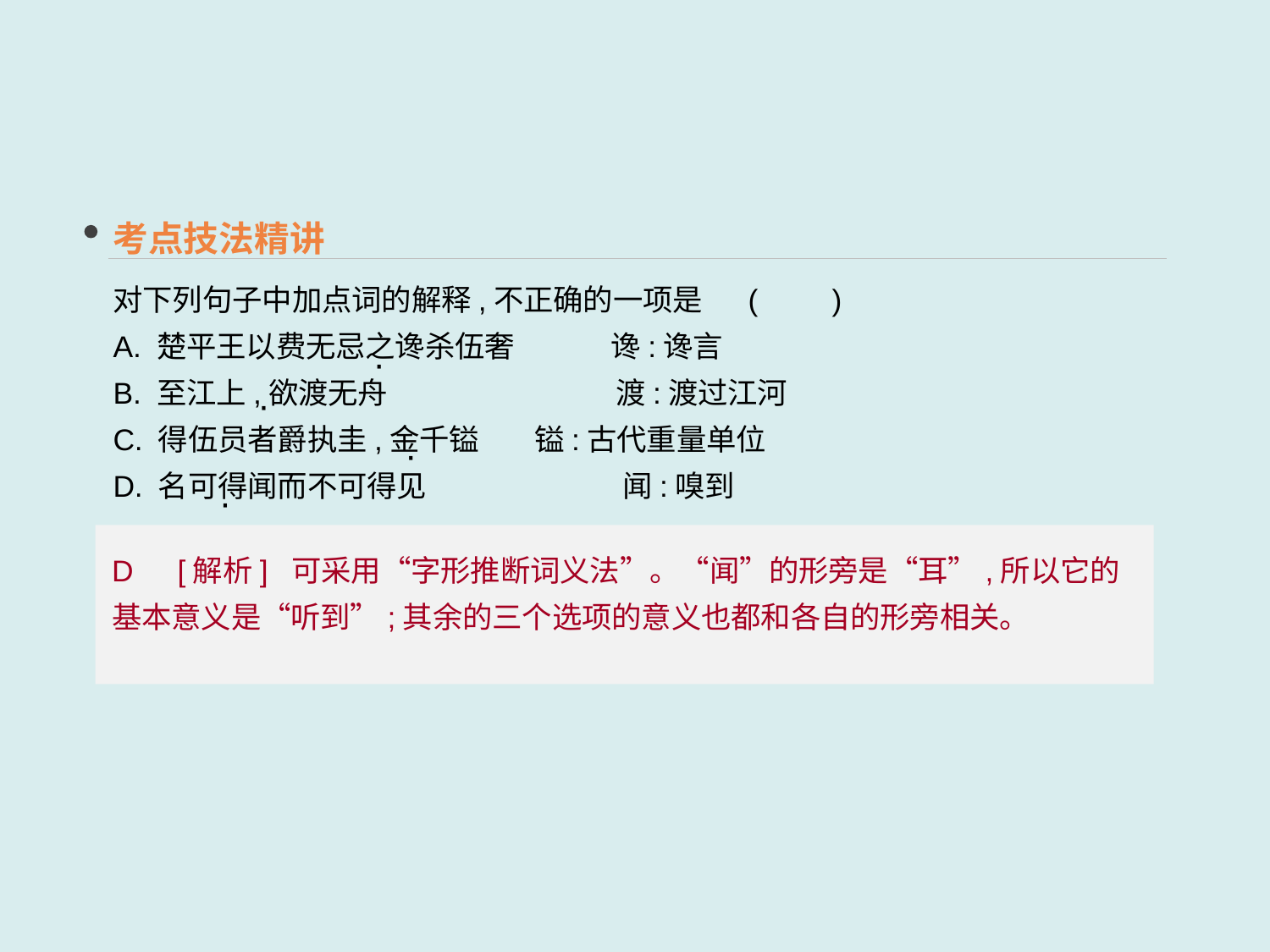

考点技法精讲

对下列句子中加点词的解释,不正确的一项是	(　　)
A. 楚平王以费无忌之谗杀伍奢　　　 谗:谗言
B. 至江上,欲渡无舟	                  渡:渡过江河
C. 得伍员者爵执圭,金千镒	      镒:古代重量单位
D. 名可得闻而不可得见	                   闻:嗅到

·
·
·
·

D　[解析]  可采用“字形推断词义法”。“闻”的形旁是“耳”,所以它的基本意义是“听到”;其余的三个选项的意义也都和各自的形旁相关。